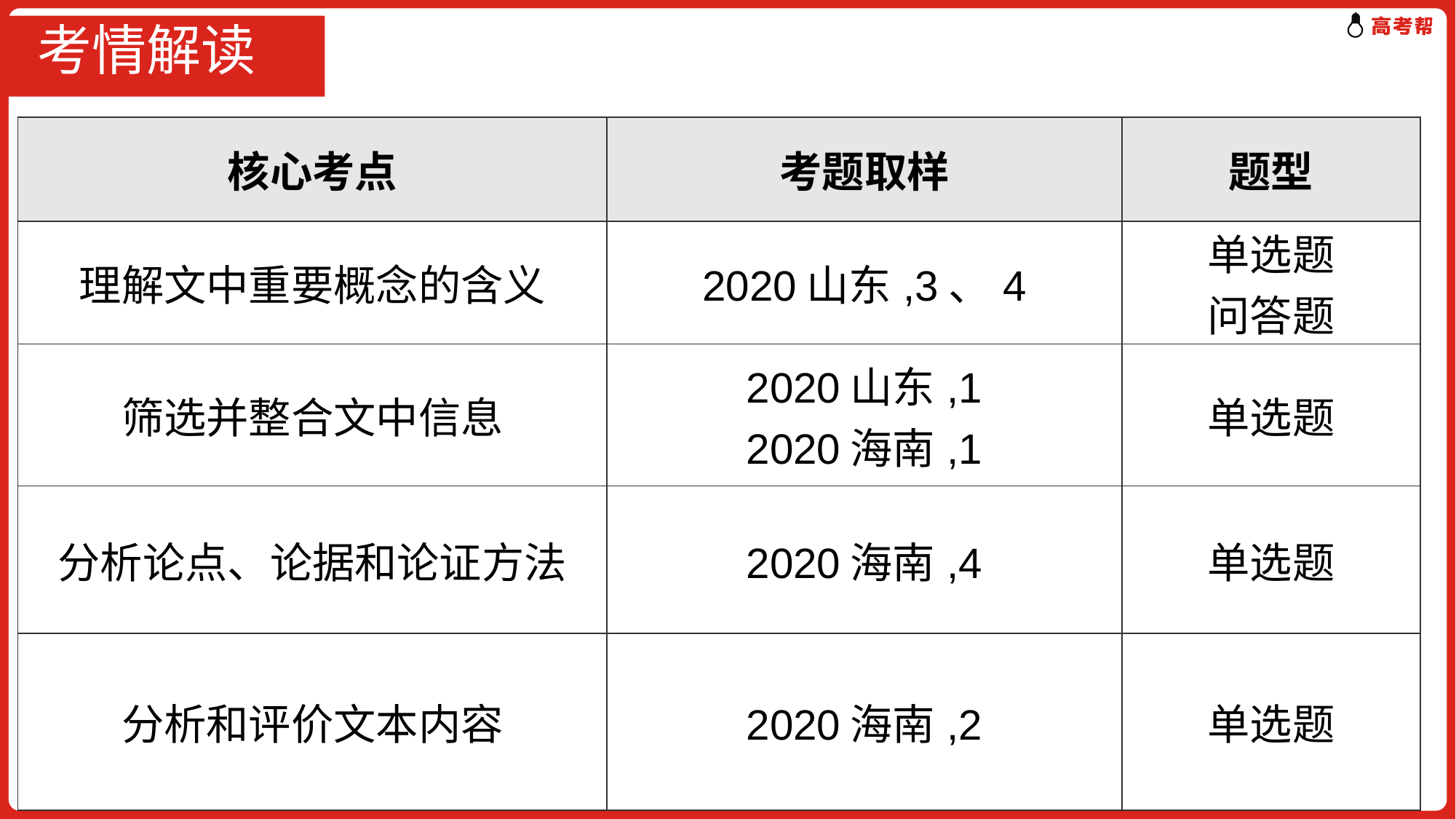

# 考情解读
| 核心考点 | 考题取样 | 题型 |
| --- | --- | --- |
| 理解文中重要概念的含义 | 2020山东,3、4 | 单选题 问答题 |
| 筛选并整合文中信息 | 2020山东,1 2020海南,1 | 单选题 |
| 分析论点、论据和论证方法 | 2020海南,4 | 单选题 |
| 分析和评价文本内容 | 2020海南,2 | 单选题 |